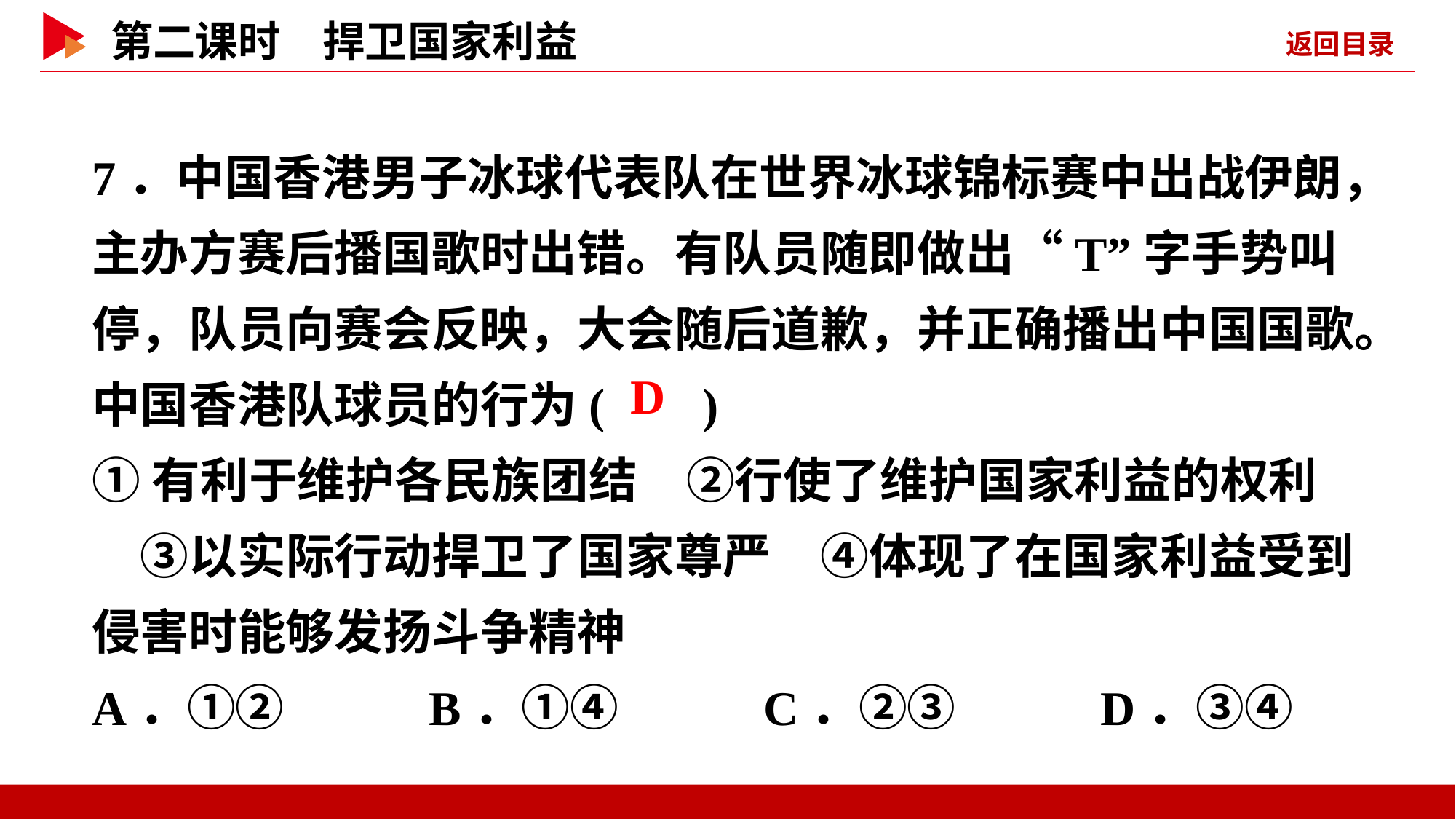

7．中国香港男子冰球代表队在世界冰球锦标赛中出战伊朗，主办方赛后播国歌时出错。有队员随即做出“T”字手势叫停，队员向赛会反映，大会随后道歉，并正确播出中国国歌。中国香港队球员的行为(        )
①有利于维护各民族团结　②行使了维护国家利益的权利　③以实际行动捍卫了国家尊严　④体现了在国家利益受到侵害时能够发扬斗争精神
A．①②            B．①④            C．②③            D．③④
   D